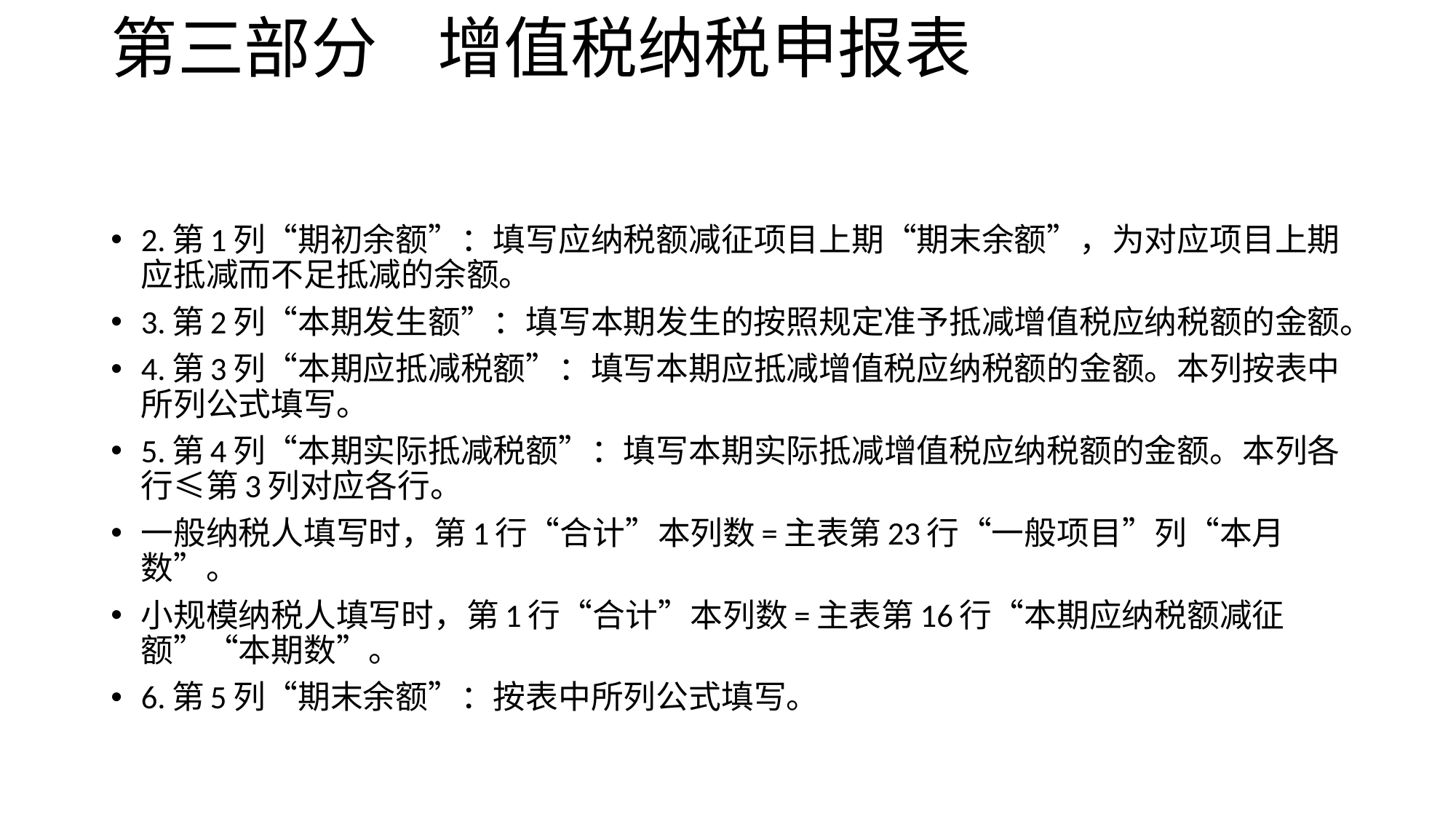

# 第三部分    增值税纳税申报表

2.第1列“期初余额”：填写应纳税额减征项目上期“期末余额”，为对应项目上期应抵减而不足抵减的余额。
3.第2列“本期发生额”：填写本期发生的按照规定准予抵减增值税应纳税额的金额。
4.第3列“本期应抵减税额”：填写本期应抵减增值税应纳税额的金额。本列按表中所列公式填写。
5.第4列“本期实际抵减税额”：填写本期实际抵减增值税应纳税额的金额。本列各行≤第3列对应各行。
一般纳税人填写时，第1行“合计”本列数=主表第23行“一般项目”列“本月数”。
小规模纳税人填写时，第1行“合计”本列数=主表第16行“本期应纳税额减征额”“本期数”。
6.第5列“期末余额”：按表中所列公式填写。